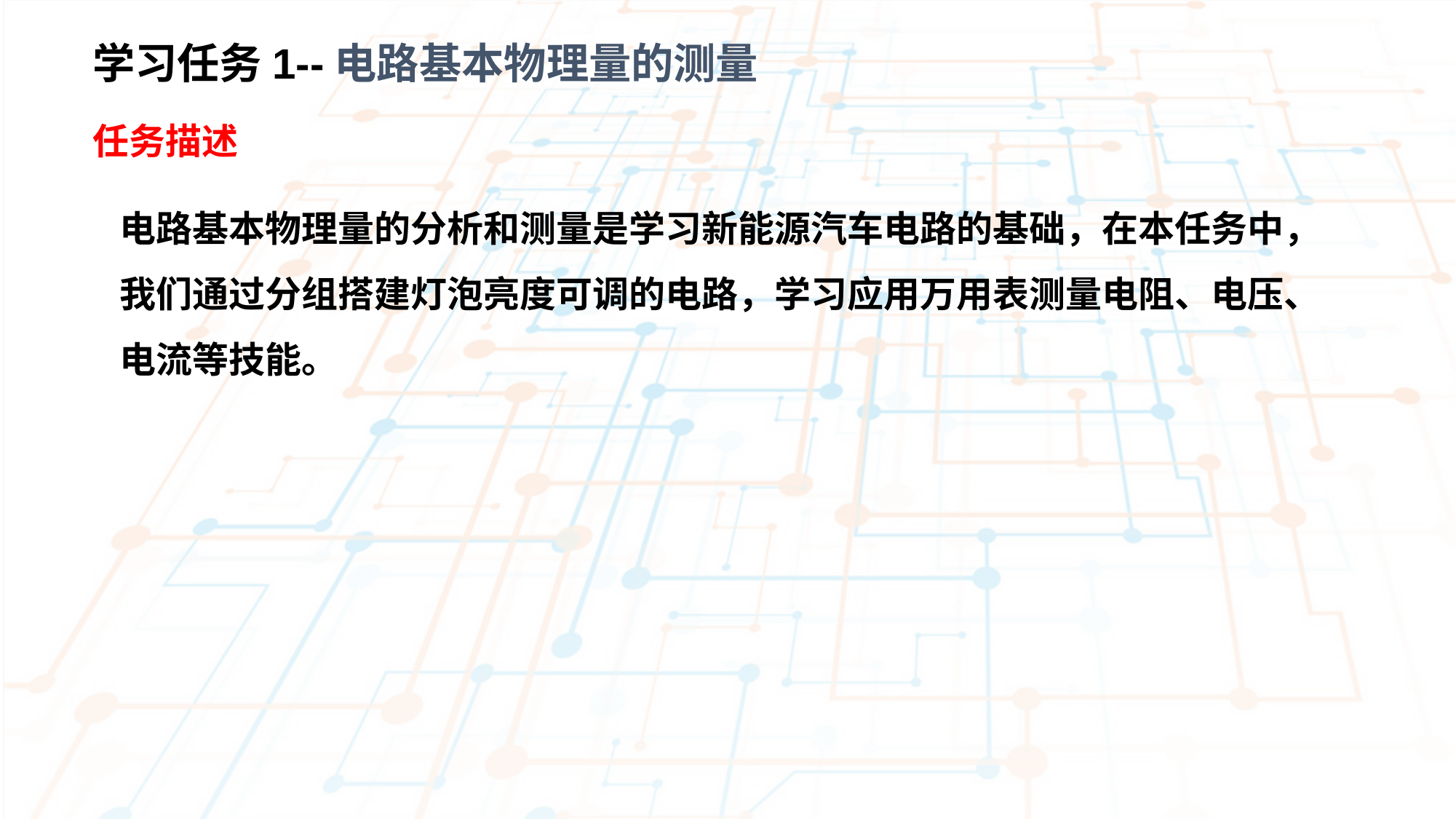

学习任务1--电路基本物理量的测量
任务描述

电路基本物理量的分析和测量是学习新能源汽车电路的基础，在本任务中，我们通过分组搭建灯泡亮度可调的电路，学习应用万用表测量电阻、电压、电流等技能。